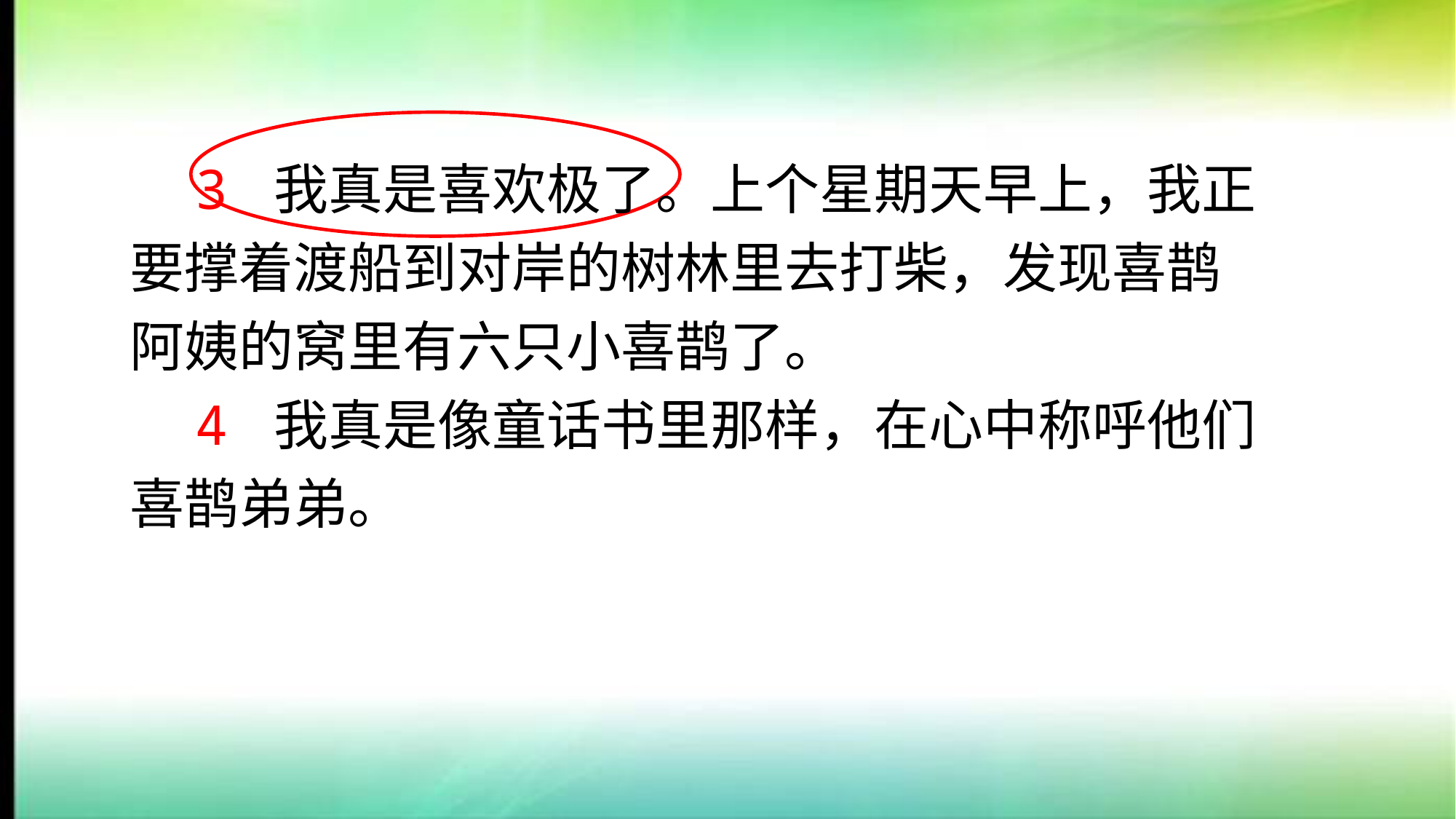

3 我真是喜欢极了。上个星期天早上，我正要撑着渡船到对岸的树林里去打柴，发现喜鹊阿姨的窝里有六只小喜鹊了。
  4 我真是像童话书里那样，在心中称呼他们喜鹊弟弟。